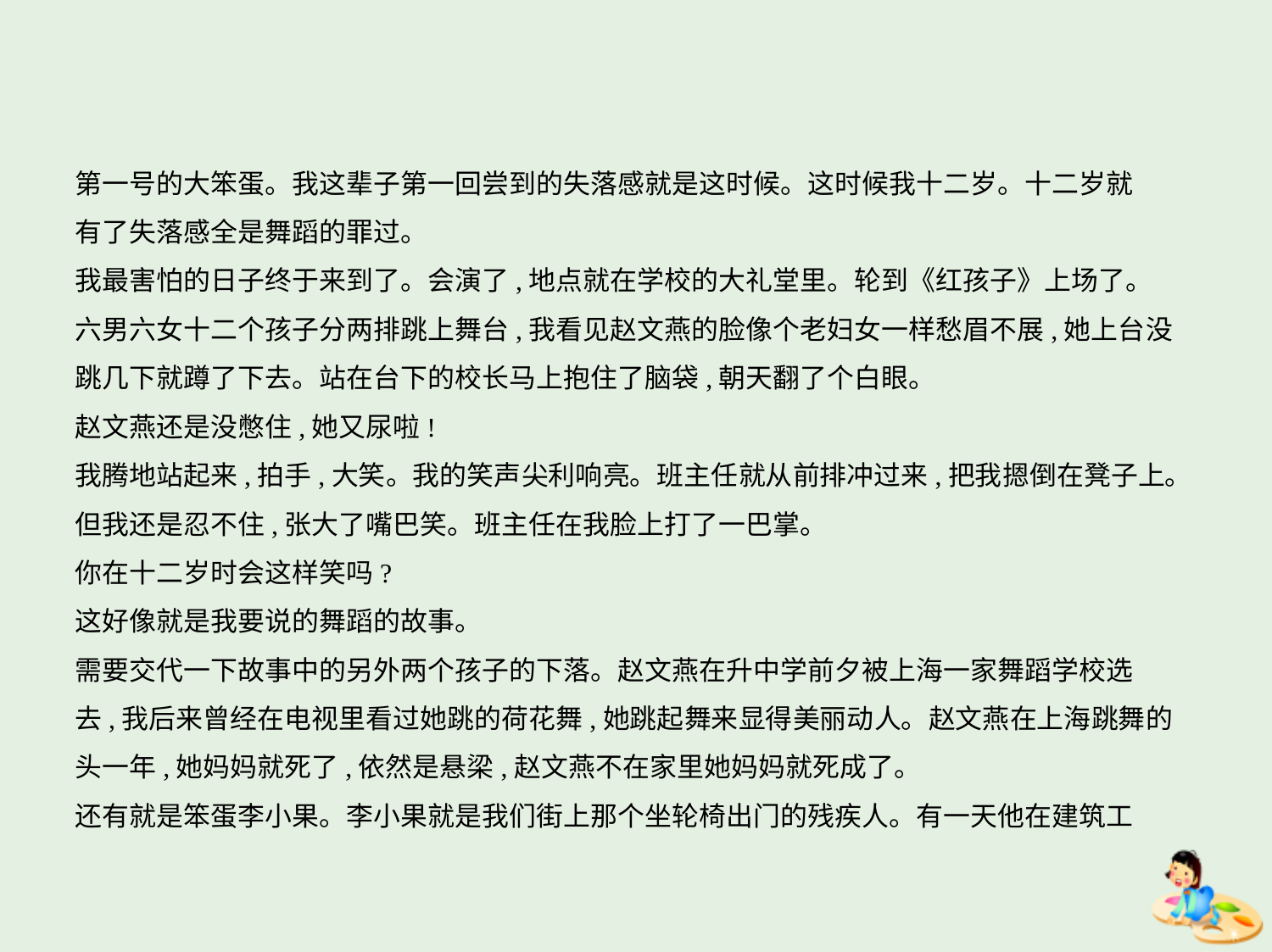

第一号的大笨蛋。我这辈子第一回尝到的失落感就是这时候。这时候我十二岁。十二岁就
有了失落感全是舞蹈的罪过。
我最害怕的日子终于来到了。会演了,地点就在学校的大礼堂里。轮到《红孩子》上场了。
六男六女十二个孩子分两排跳上舞台,我看见赵文燕的脸像个老妇女一样愁眉不展,她上台没
跳几下就蹲了下去。站在台下的校长马上抱住了脑袋,朝天翻了个白眼。
赵文燕还是没憋住,她又尿啦!
我腾地站起来,拍手,大笑。我的笑声尖利响亮。班主任就从前排冲过来,把我摁倒在凳子上。
但我还是忍不住,张大了嘴巴笑。班主任在我脸上打了一巴掌。
你在十二岁时会这样笑吗?
这好像就是我要说的舞蹈的故事。
需要交代一下故事中的另外两个孩子的下落。赵文燕在升中学前夕被上海一家舞蹈学校选
去,我后来曾经在电视里看过她跳的荷花舞,她跳起舞来显得美丽动人。赵文燕在上海跳舞的
头一年,她妈妈就死了,依然是悬梁,赵文燕不在家里她妈妈就死成了。
还有就是笨蛋李小果。李小果就是我们街上那个坐轮椅出门的残疾人。有一天他在建筑工